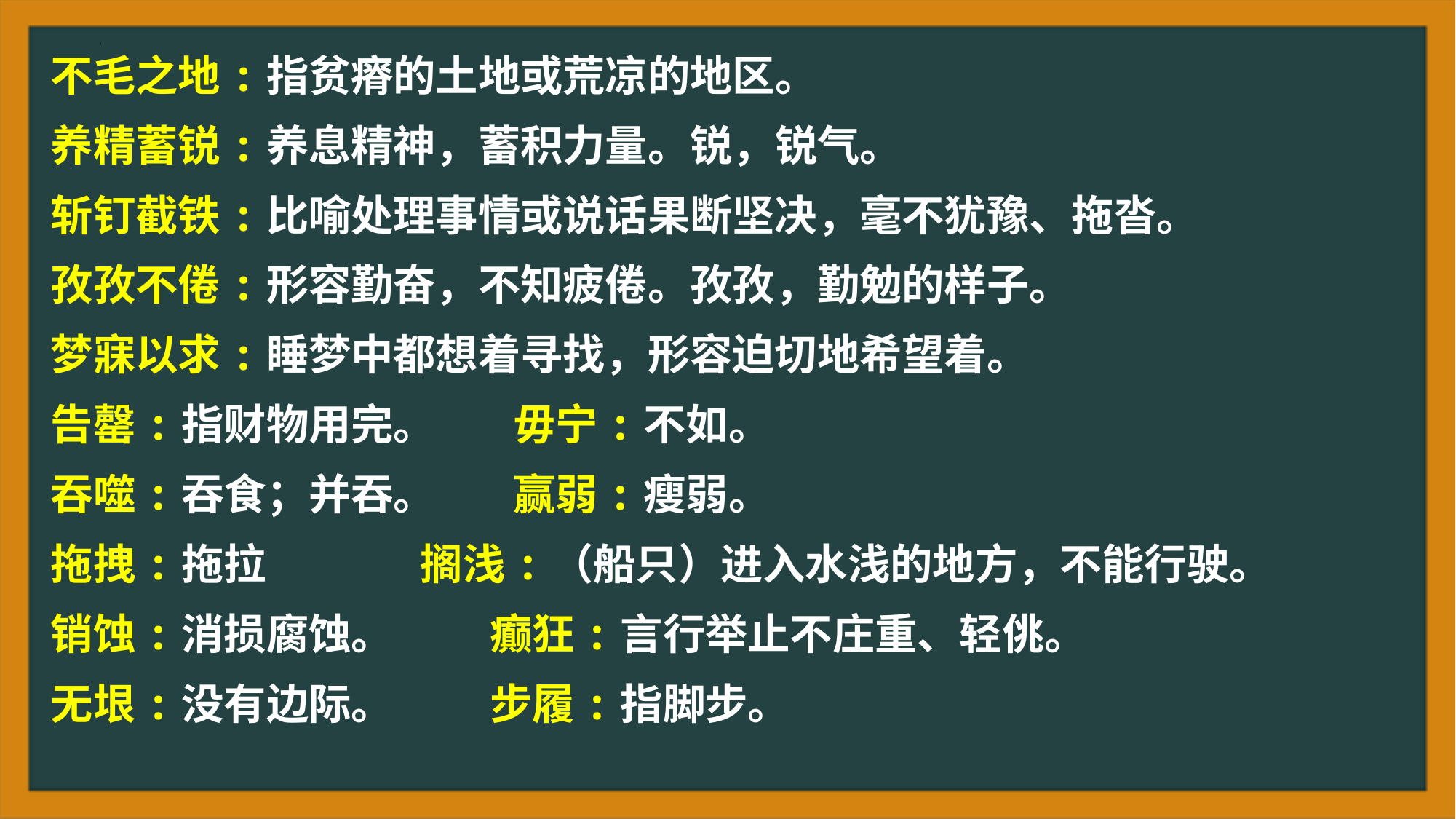

不毛之地:指贫瘠的土地或荒凉的地区。
养精蓄锐:养息精神，蓄积力量。锐，锐气。
斩钉截铁:比喻处理事情或说话果断坚决，毫不犹豫、拖沓。
孜孜不倦:形容勤奋，不知疲倦。孜孜，勤勉的样子。
梦寐以求:睡梦中都想着寻找，形容迫切地希望着。
告罄:指财物用完。        毋宁:不如。
吞噬:吞食；并吞。        赢弱:瘦弱。
拖拽:拖拉                搁浅:（船只）进入水浅的地方，不能行驶。
销蚀:消损腐蚀。          癫狂:言行举止不庄重、轻佻。
无垠:没有边际。          步履:指脚步。